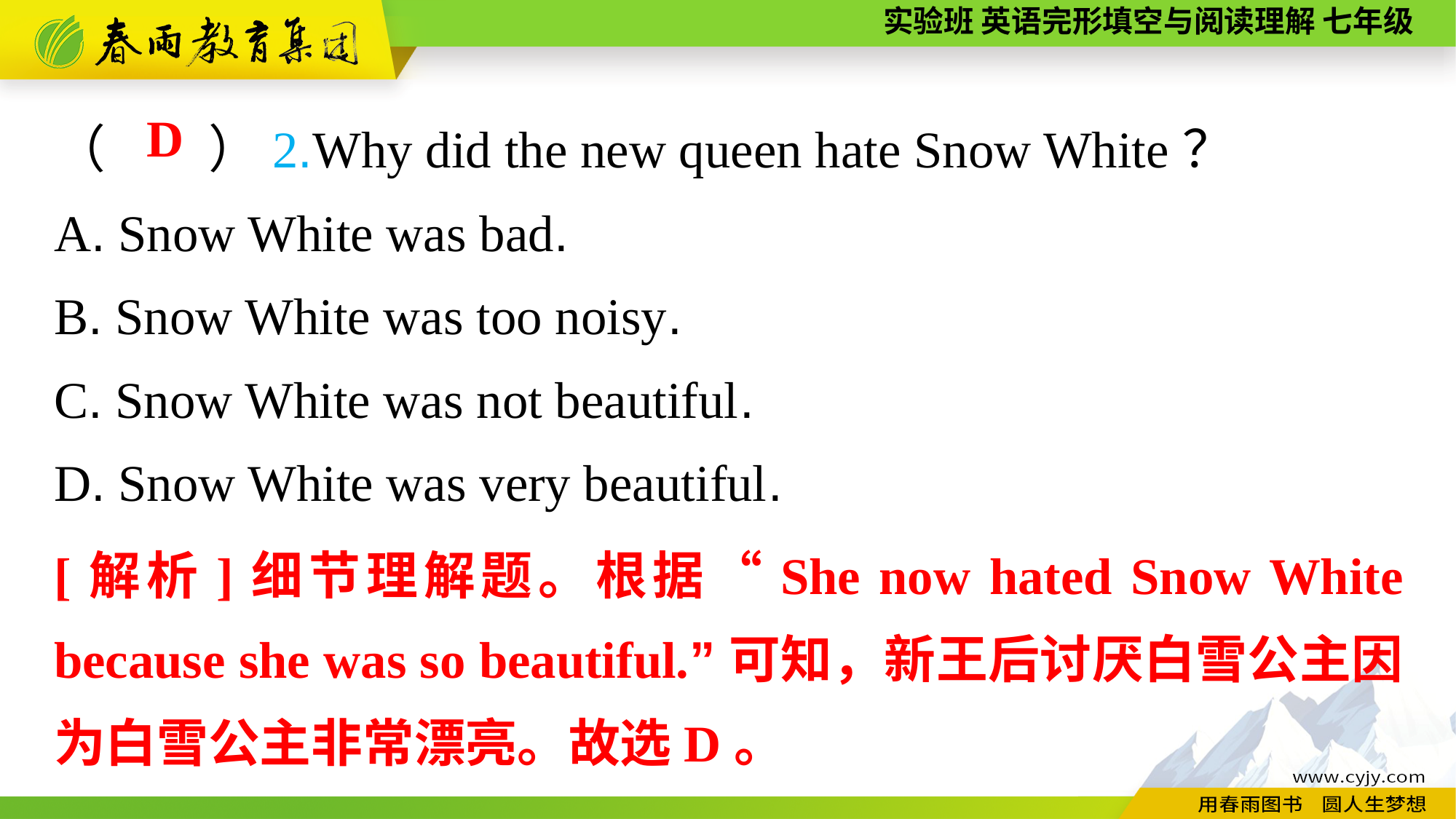

（　　）2.Why did the new queen hate Snow White？
A. Snow White was bad.
B. Snow White was too noisy.
C. Snow White was not beautiful.
D. Snow White was very beautiful.
D
[解析]细节理解题。根据“She now hated Snow White because she was so beautiful.”可知，新王后讨厌白雪公主因为白雪公主非常漂亮。故选D。